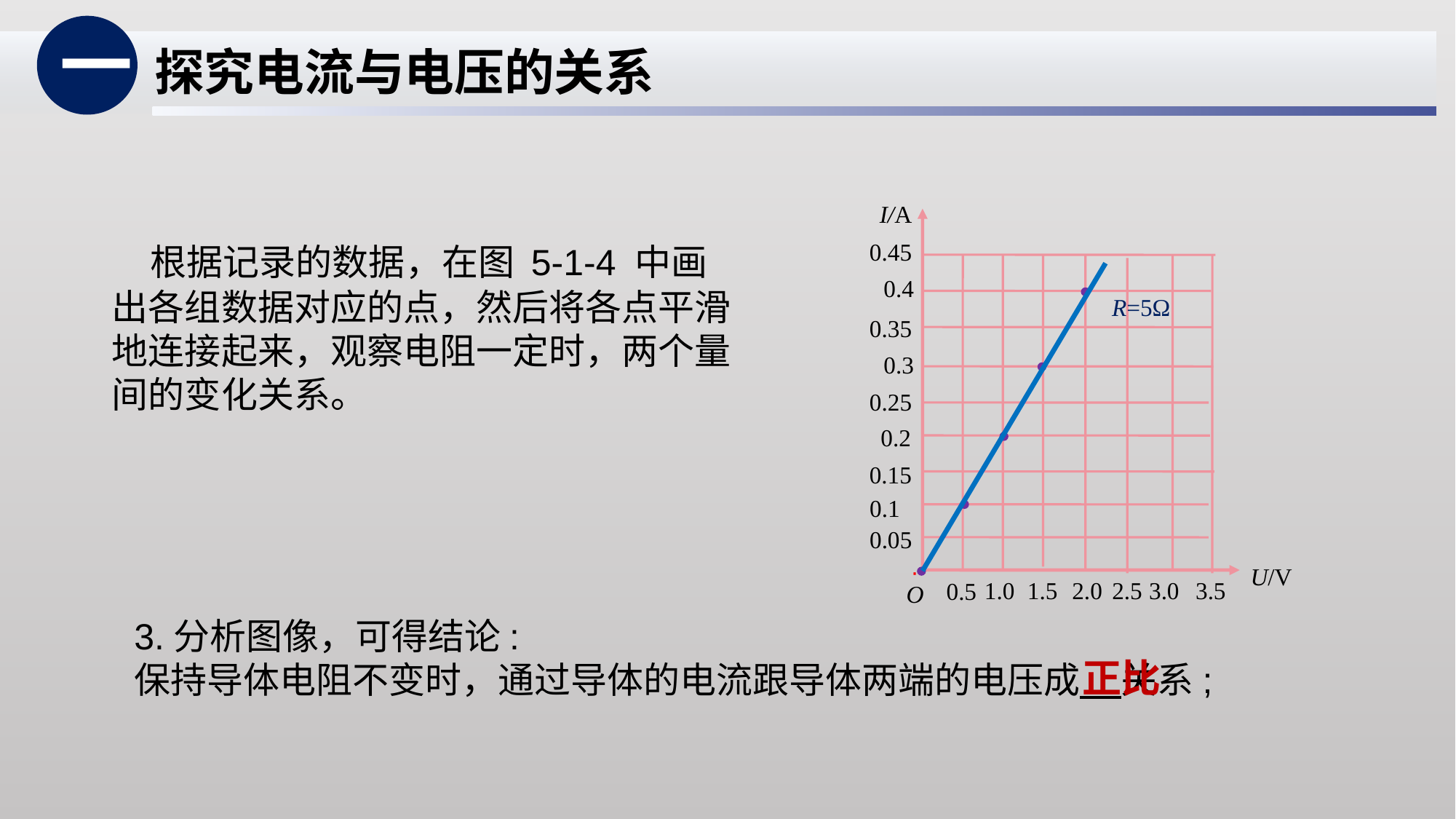

一

探究电流与电压的关系

I/A

U/V
O
0.45
0.4
0.35
0.3
0.25
0.2
0.15
0.1
0.05
1.5
1.0
2.0
2.5
3.0
3.5
0.5
   根据记录的数据，在图 5-1-4 中画出各组数据对应的点，然后将各点平滑地连接起来，观察电阻一定时，两个量间的变化关系。

R=5Ω

·
3.分析图像，可得结论:
保持导体电阻不变时，通过导体的电流跟导体两端的电压成     关系;
正比